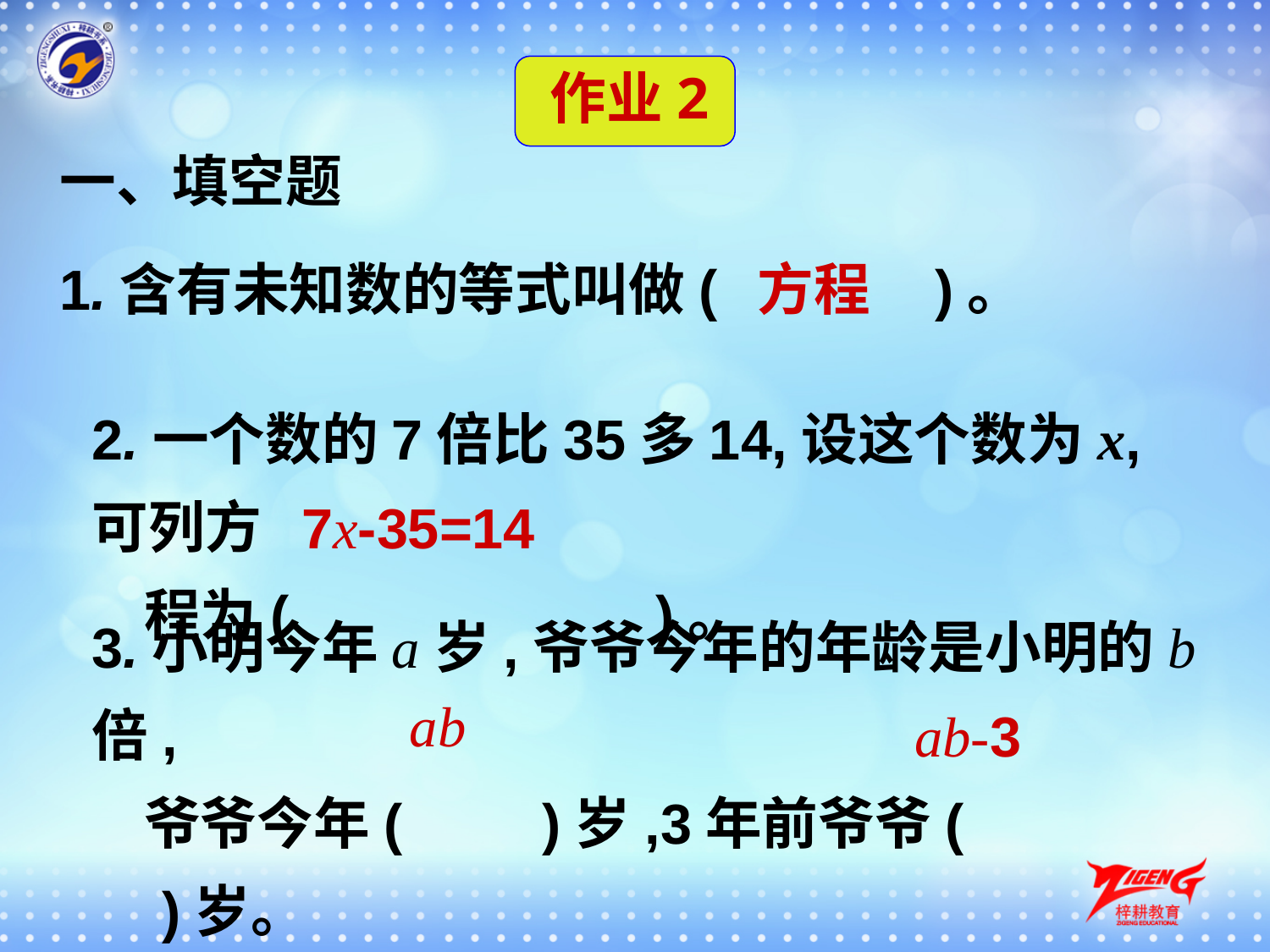

作业2
一、填空题
1.含有未知数的等式叫做(　　      )。
方程
2.一个数的7倍比35多14,设这个数为x,可列方
   程为(　　　　　　)。
7x-35=14
3.小明今年a岁,爷爷今年的年龄是小明的b倍,
   爷爷今年(　　)岁,3年前爷爷(　　　　)岁。
ab
ab-3